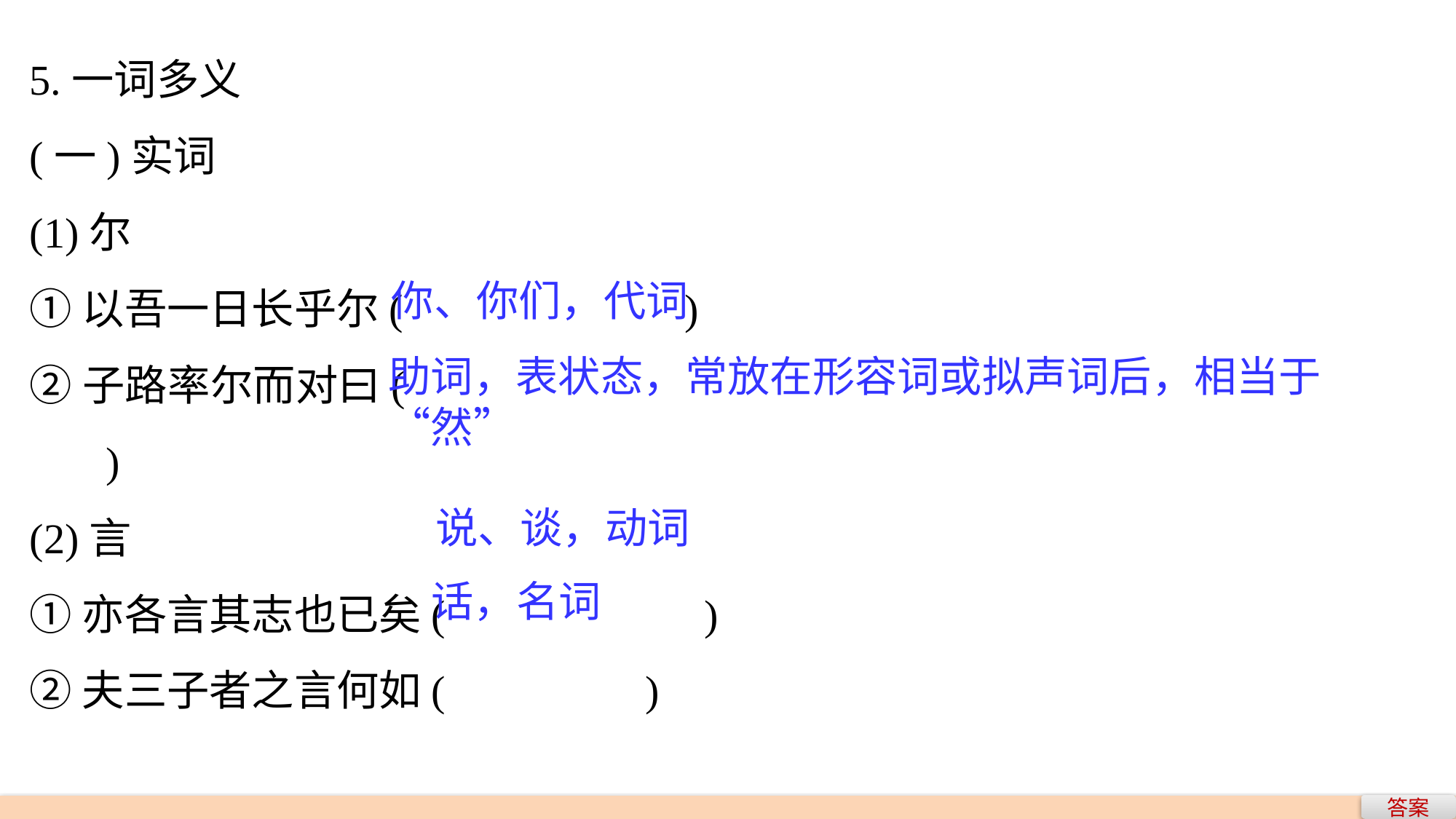

5.一词多义
(一)实词
(1)尔
①以吾一日长乎尔(　　　	　	)
②子路率尔而对曰( 　							　　                    )
(2)言
①亦各言其志也已矣(　　　　	 )
②夫三子者之言何如(　　　　 )
你、你们，代词
助词，表状态，常放在形容词或拟声词后，相当于“然”
说、谈，动词
话，名词
答案